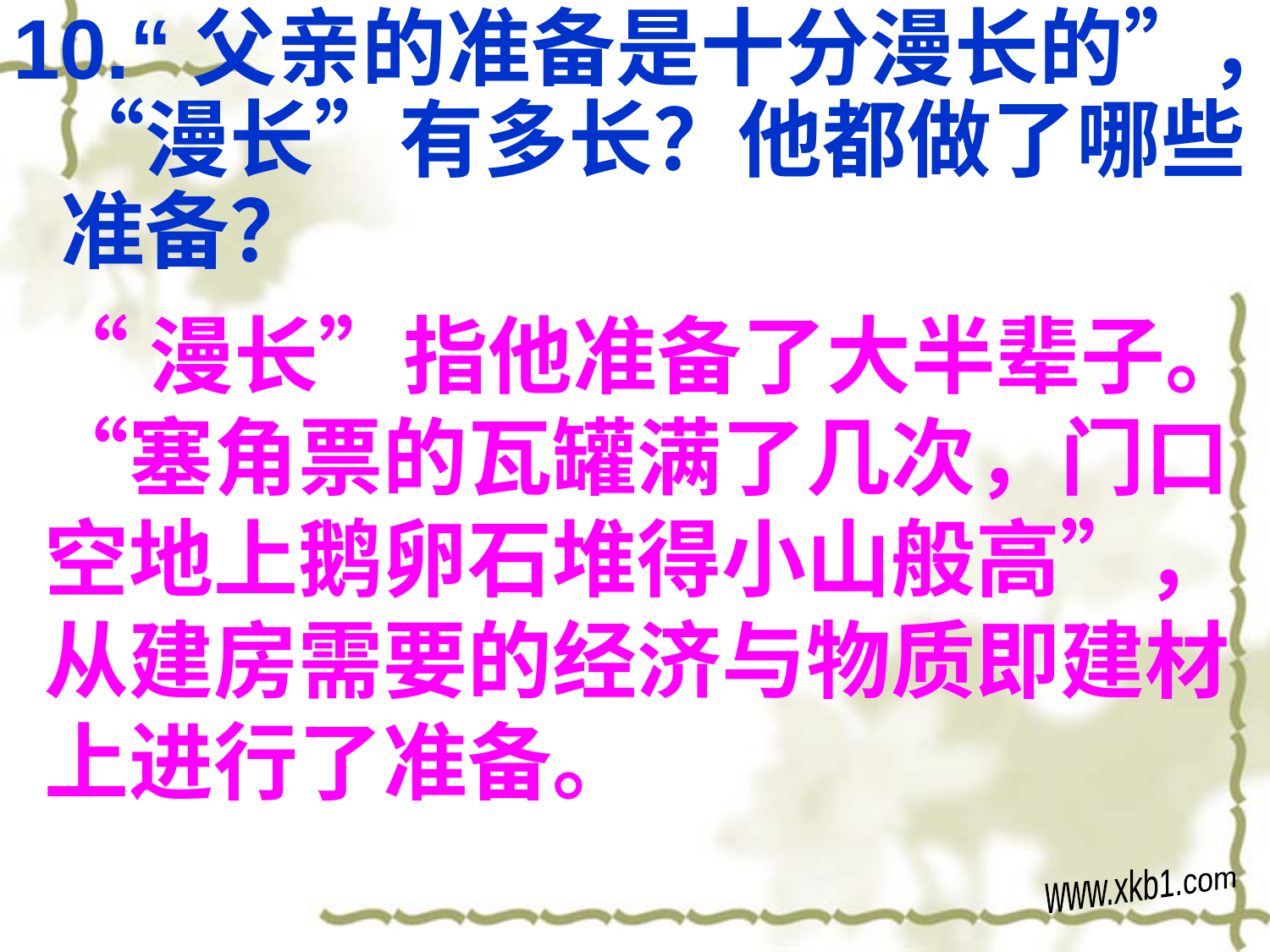

10.“父亲的准备是十分漫长的”，“漫长”有多长？他都做了哪些准备？

“漫长”指他准备了大半辈子。“塞角票的瓦罐满了几次，门口空地上鹅卵石堆得小山般高”，从建房需要的经济与物质即建材上进行了准备。
www.xkb1.com